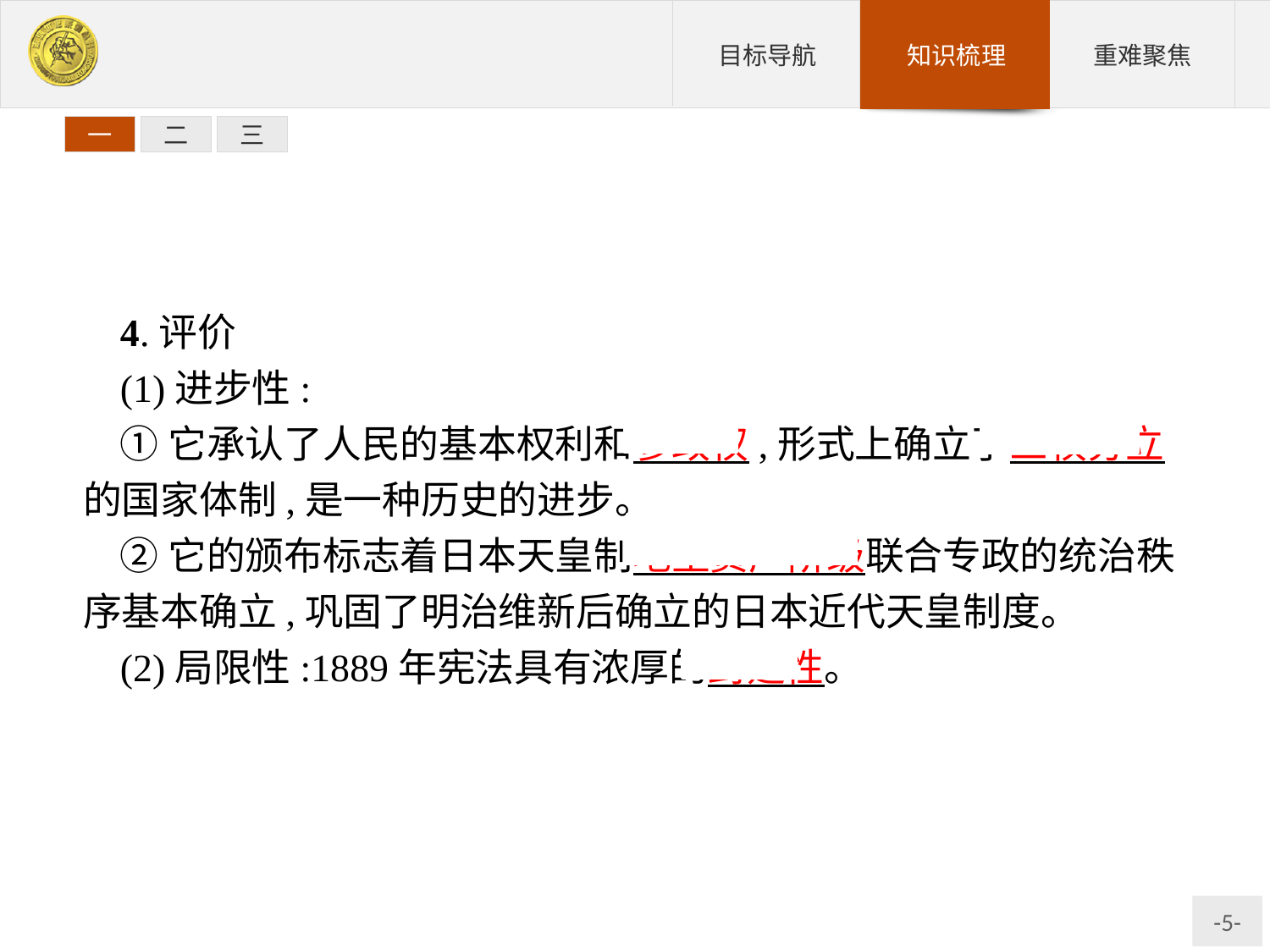

一
二
三
4.评价
(1)进步性:
①它承认了人民的基本权利和参政权,形式上确立了三权分立的国家体制,是一种历史的进步。
②它的颁布标志着日本天皇制地主资产阶级联合专政的统治秩序基本确立,巩固了明治维新后确立的日本近代天皇制度。
(2)局限性:1889年宪法具有浓厚的封建性。